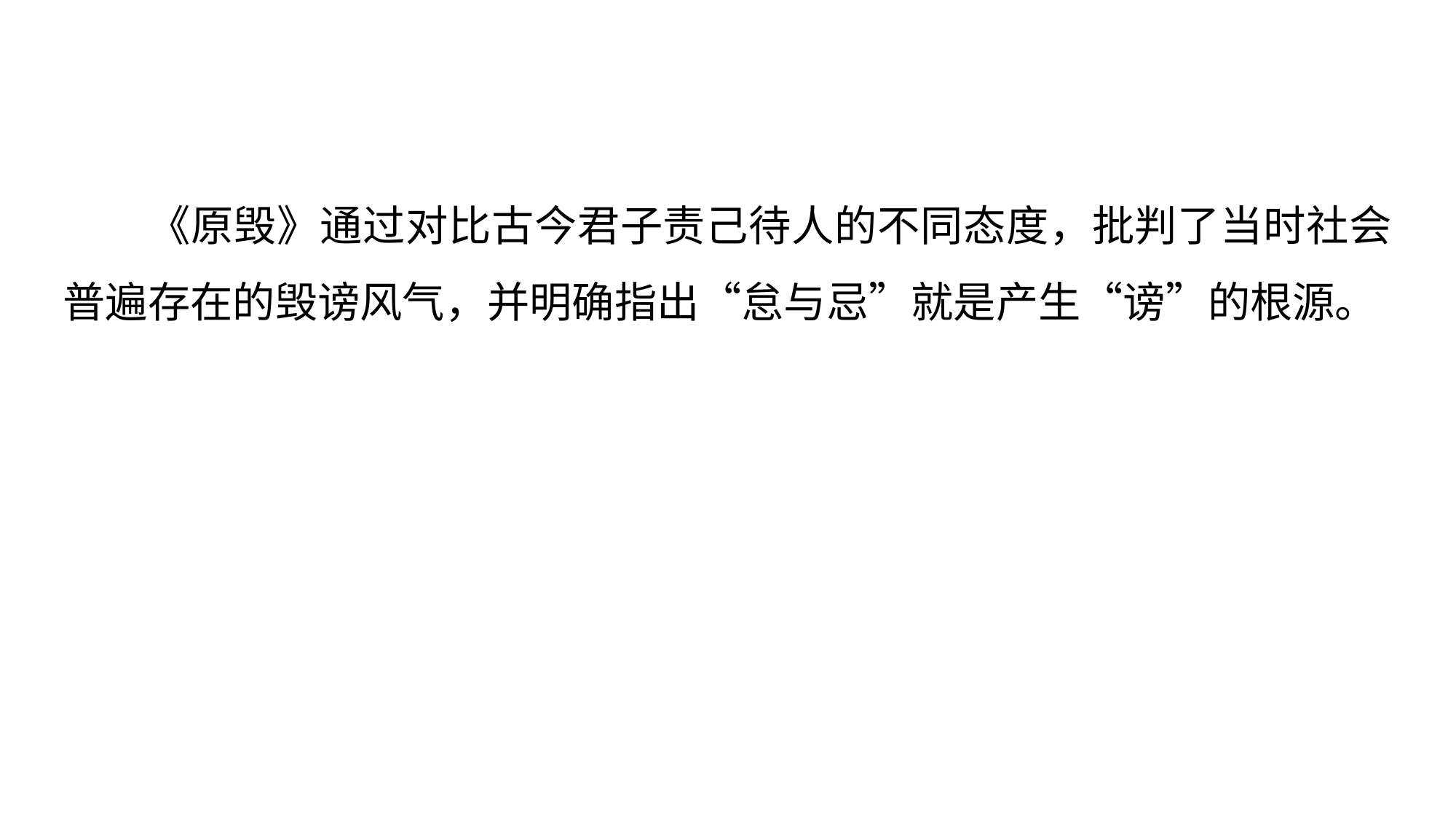

《原毁》通过对比古今君子责己待人的不同态度，批判了当时社会普遍存在的毁谤风气，并明确指出“怠与忌”就是产生“谤”的根源。